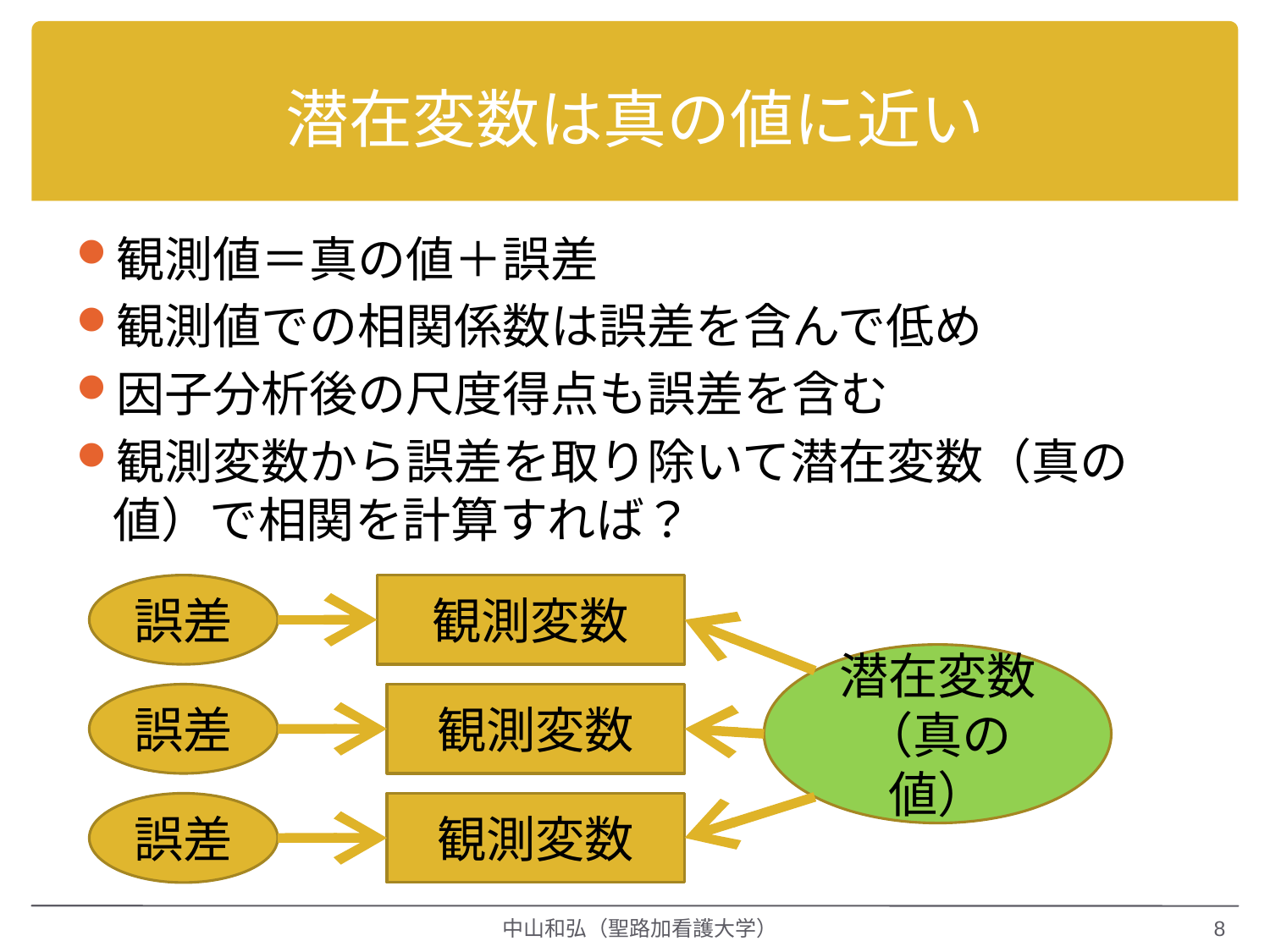

# 潜在変数は真の値に近い
観測値＝真の値＋誤差
観測値での相関係数は誤差を含んで低め
因子分析後の尺度得点も誤差を含む
観測変数から誤差を取り除いて潜在変数（真の値）で相関を計算すれば？

誤差
観測変数
潜在変数
（真の値）
誤差
観測変数
誤差
観測変数
中山和弘（聖路加看護大学）
8